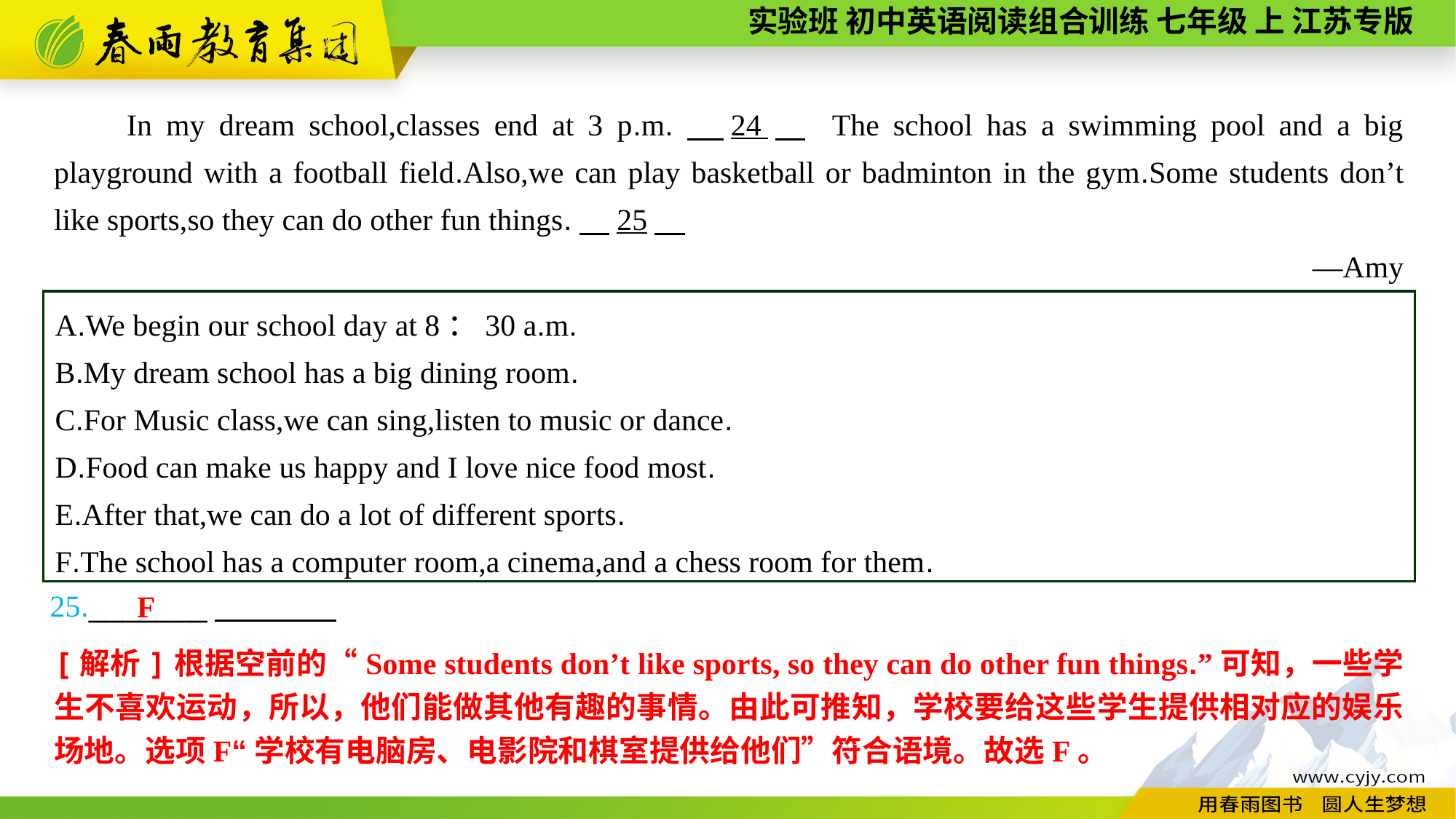

In my dream school,classes end at 3 p.m.　24　 The school has a swimming pool and a big playground with a football field.Also,we can play basketball or badminton in the gym.Some students don’t like sports,so they can do other fun things.　25
—Amy
A.We begin our school day at 8：30 a.m.
B.My dream school has a big dining room.
C.For Music class,we can sing,listen to music or dance.
D.Food can make us happy and I love nice food most.
E.After that,we can do a lot of different sports.
F.The school has a computer room,a cinema,and a chess room for them.

25._______
F
[解析]根据空前的“Some students don’t like sports, so they can do other fun things.”可知，一些学生不喜欢运动，所以，他们能做其他有趣的事情。由此可推知，学校要给这些学生提供相对应的娱乐场地。选项F“学校有电脑房、电影院和棋室提供给他们”符合语境。故选F。